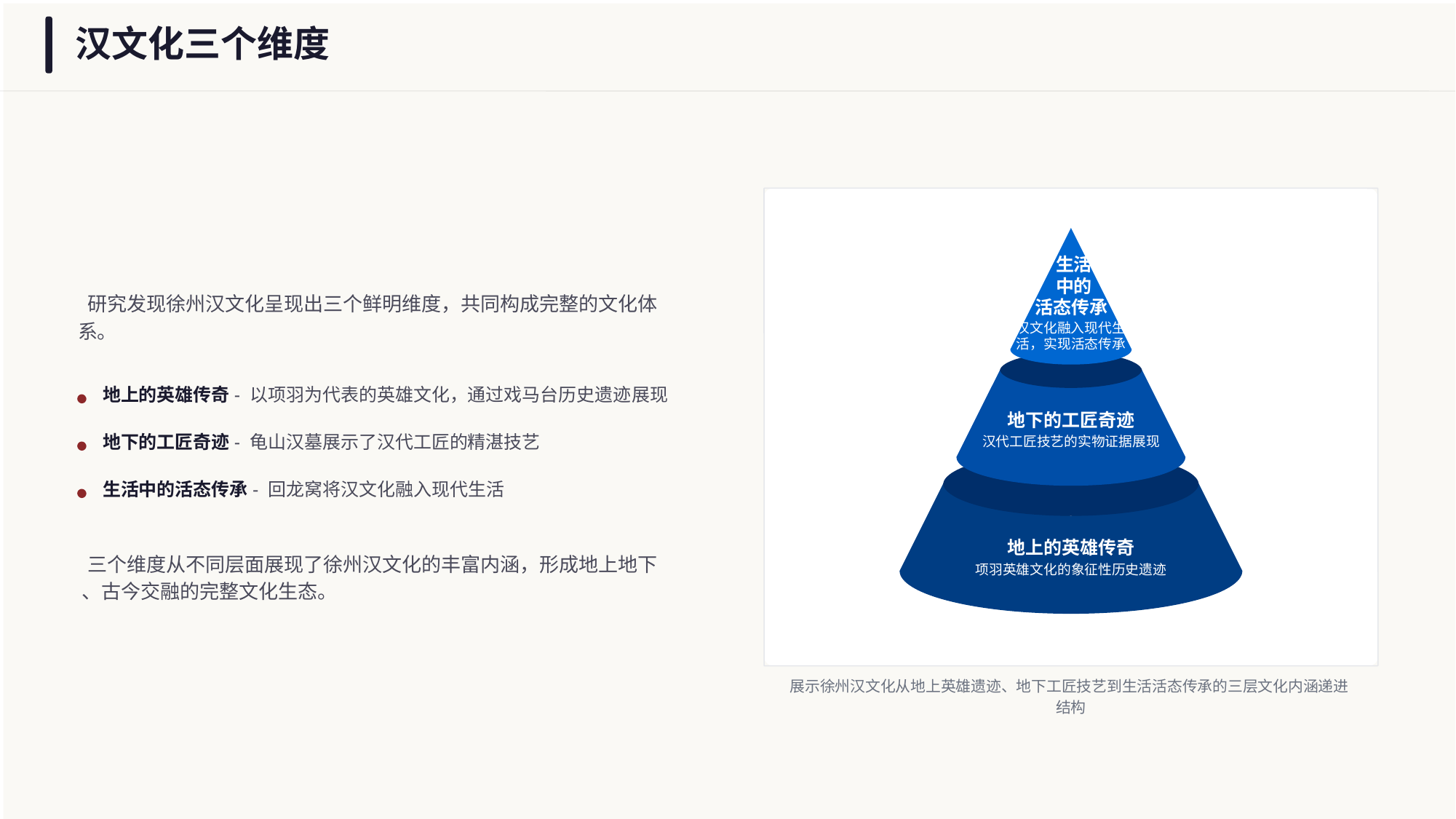

汉文化三个维度

    生活
    中的
活态传承
研究发现徐州汉文化呈现出三个鲜明维度，共同构成完整的文化体
系。
汉文化融入现代生
活，实现活态传承

地上的英雄传奇- 以项羽为代表的英雄文化，通过戏马台历史遗迹展现

地下的工匠奇迹
地下的工匠奇迹- 龟山汉墓展示了汉代工匠的精湛技艺
汉代工匠技艺的实物证据展现

生活中的活态传承- 回龙窝将汉文化融入现代生活

地上的英雄传奇
三个维度从不同层面展现了徐州汉文化的丰富内涵，形成地上地下
项羽英雄文化的象征性历史遗迹
、古今交融的完整文化生态。

展示徐州汉文化从地上英雄遗迹、地下工匠技艺到生活活态传承的三层文化内涵递进
结构